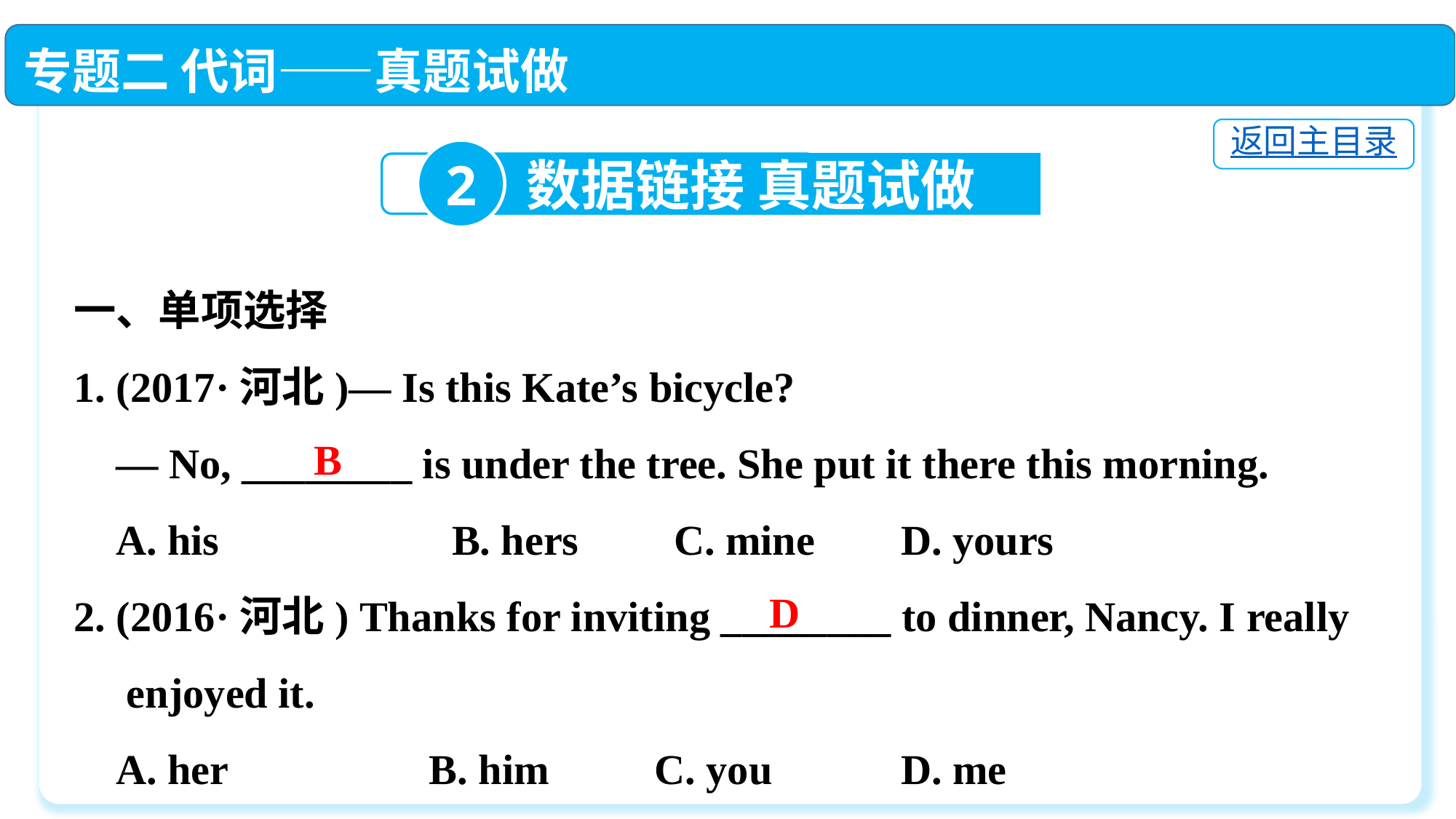

专题二 代词——真题试做

返回主目录
2

数据链接 真题试做
一、单项选择
1. (2017·河北)— Is this Kate’s bicycle?
    — No, ________ is under the tree. She put it there this morning.
    A. his　　　　　B. hers         C. mine	      D. yours
2. (2016·河北) Thanks for inviting ________ to dinner, Nancy. I really
     enjoyed it.
    A. her	             B. him          C. you	      D. me
B
D